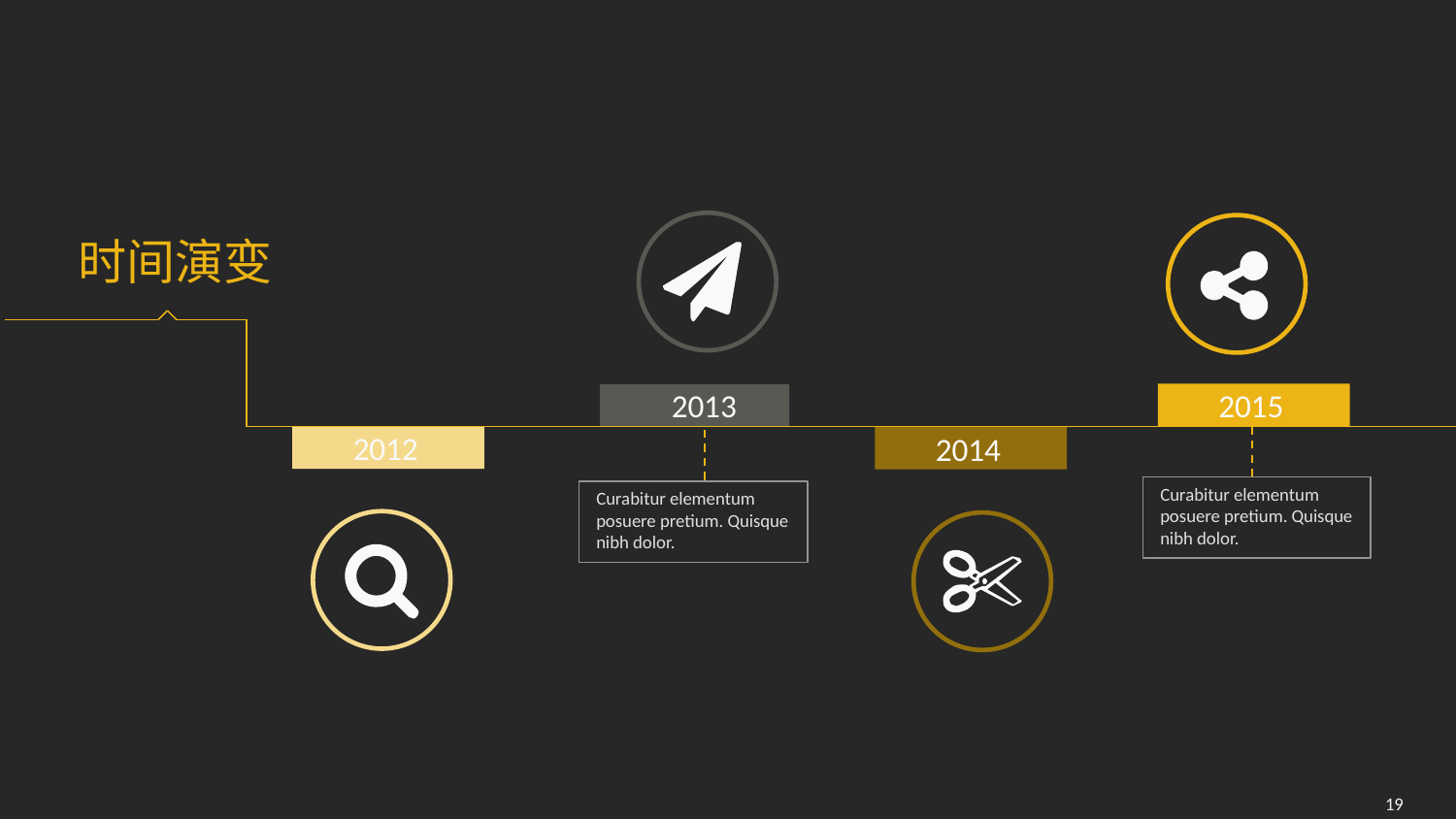

时间演变

2013
2015

2012
2014

Curabitur elementum posuere pretium. Quisque nibh dolor.

Curabitur elementum posuere pretium. Quisque nibh dolor.